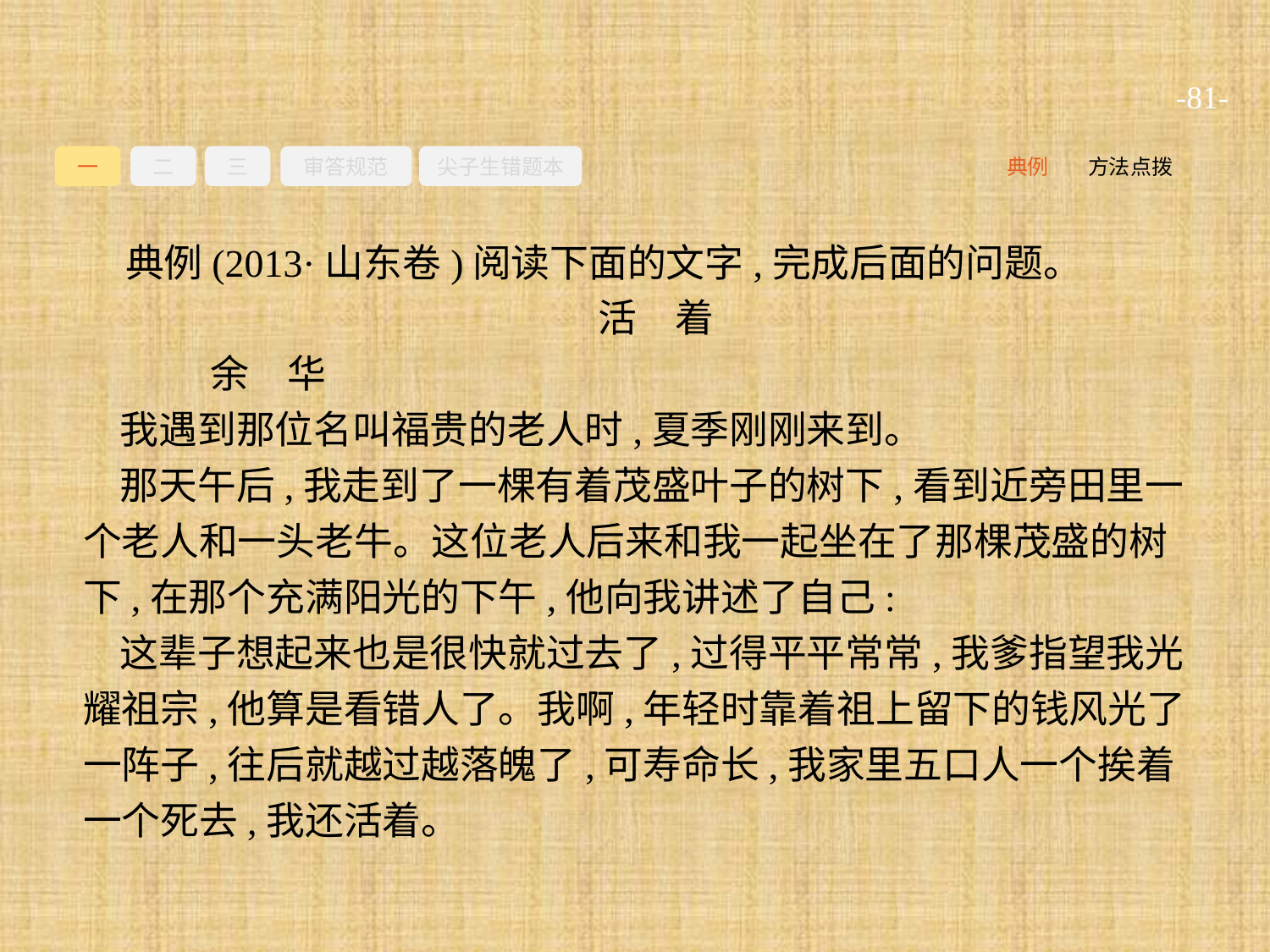

-81-
一
二
三
审答规范
尖子生错题本
典例
方法点拨
典例(2013·山东卷)阅读下面的文字,完成后面的问题。
活　着
	余　华
我遇到那位名叫福贵的老人时,夏季刚刚来到。
那天午后,我走到了一棵有着茂盛叶子的树下,看到近旁田里一个老人和一头老牛。这位老人后来和我一起坐在了那棵茂盛的树下,在那个充满阳光的下午,他向我讲述了自己:
这辈子想起来也是很快就过去了,过得平平常常,我爹指望我光耀祖宗,他算是看错人了。我啊,年轻时靠着祖上留下的钱风光了一阵子,往后就越过越落魄了,可寿命长,我家里五口人一个挨着一个死去,我还活着。